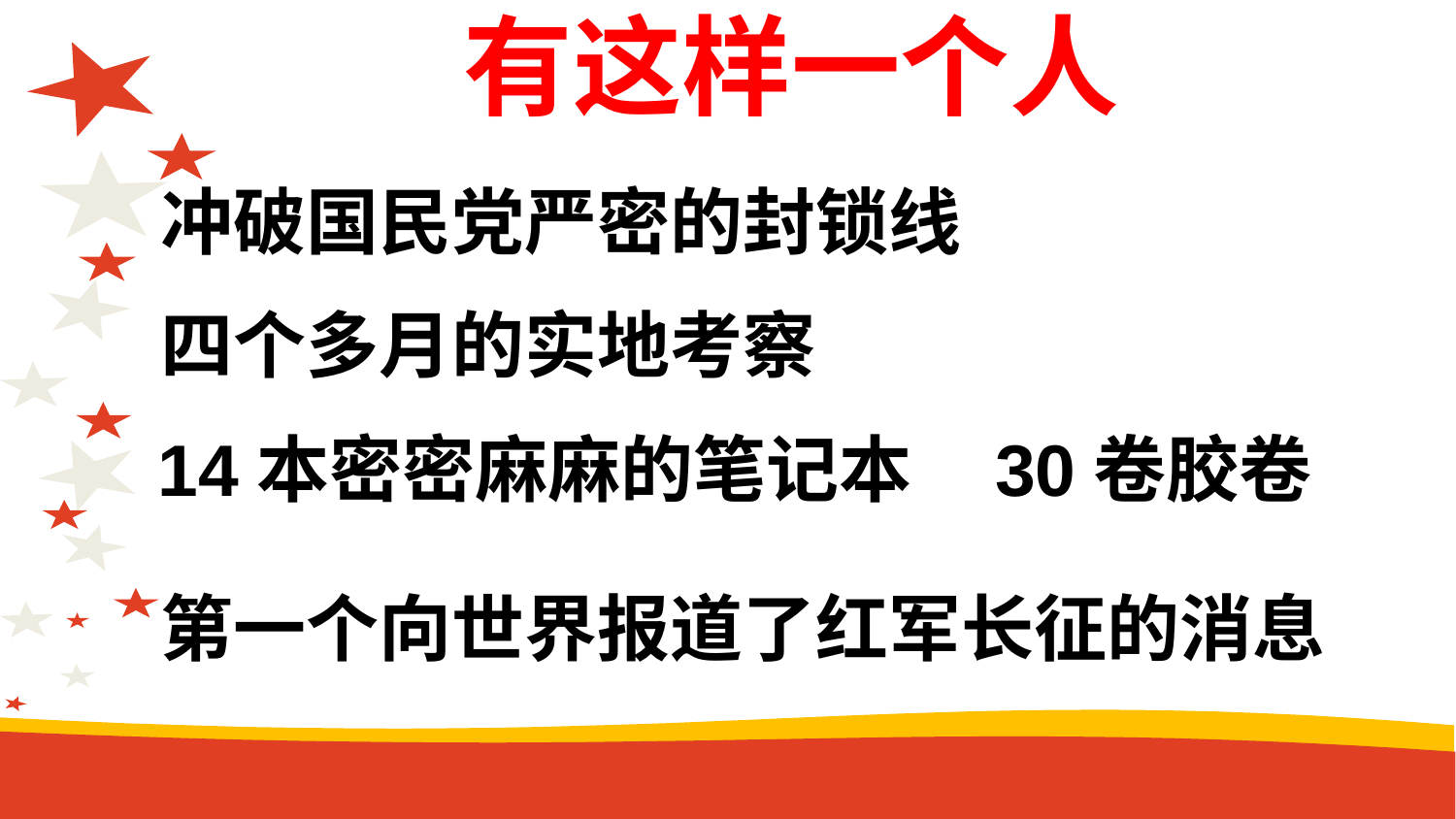

有这样一个人
    冲破国民党严密的封锁线
    四个多月的实地考察
    14本密密麻麻的笔记本    30卷胶卷
    第一个向世界报道了红军长征的消息